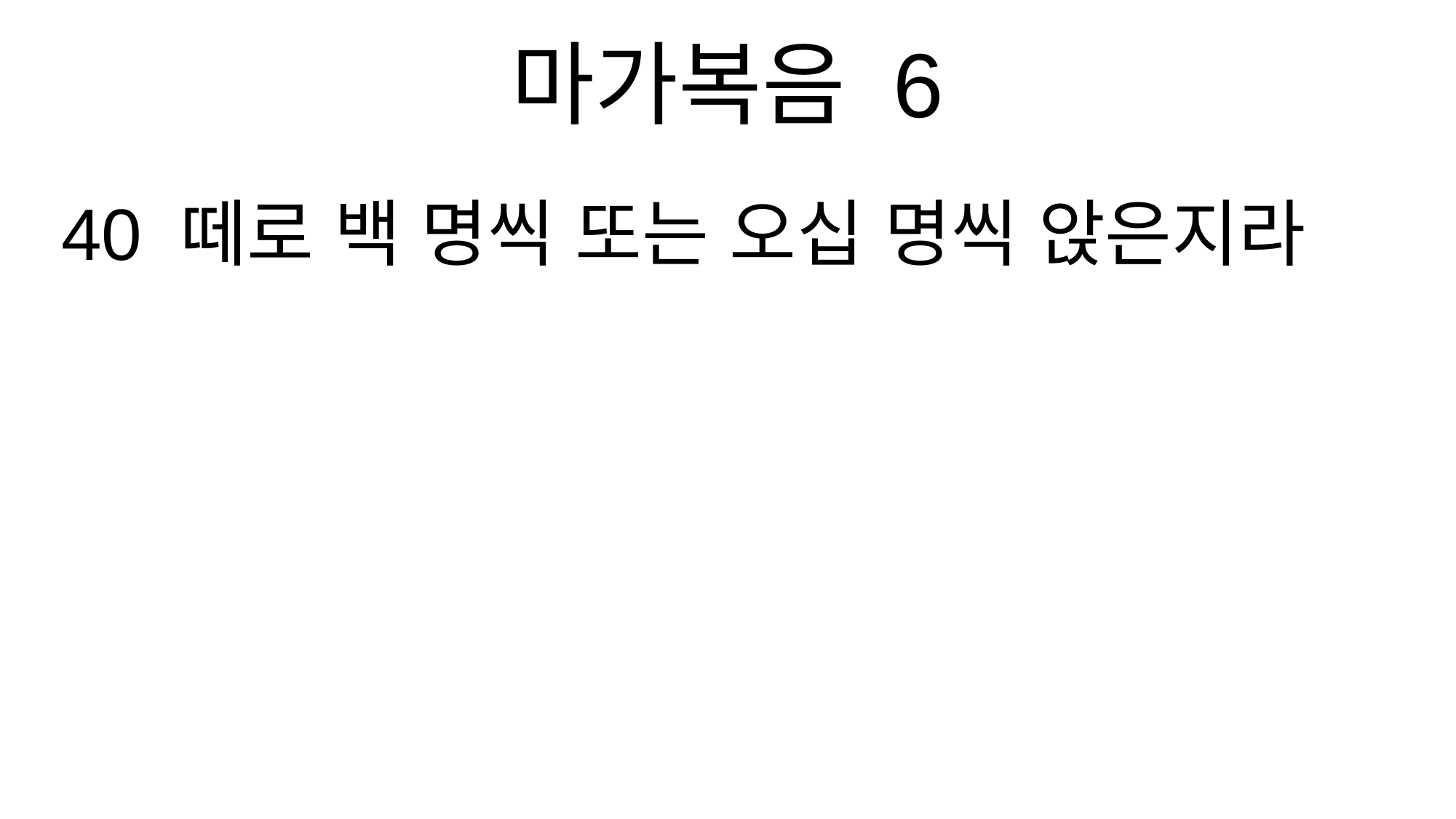

마가복음 6
40 떼로 백 명씩 또는 오십 명씩 앉은지라